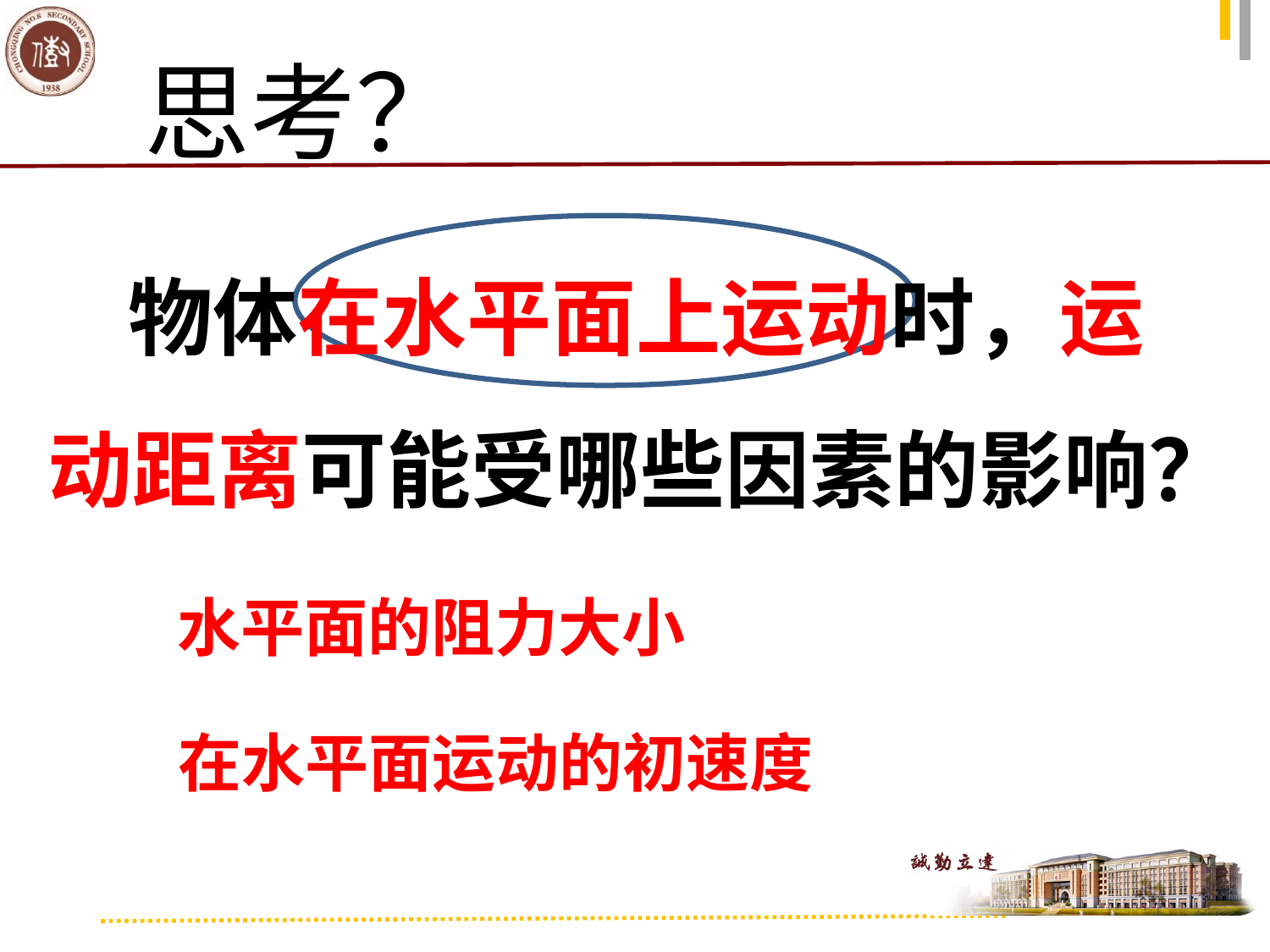

思考？
    物体在水平面上运动时，运动距离可能受哪些因素的影响？

水平面的阻力大小

在水平面运动的初速度